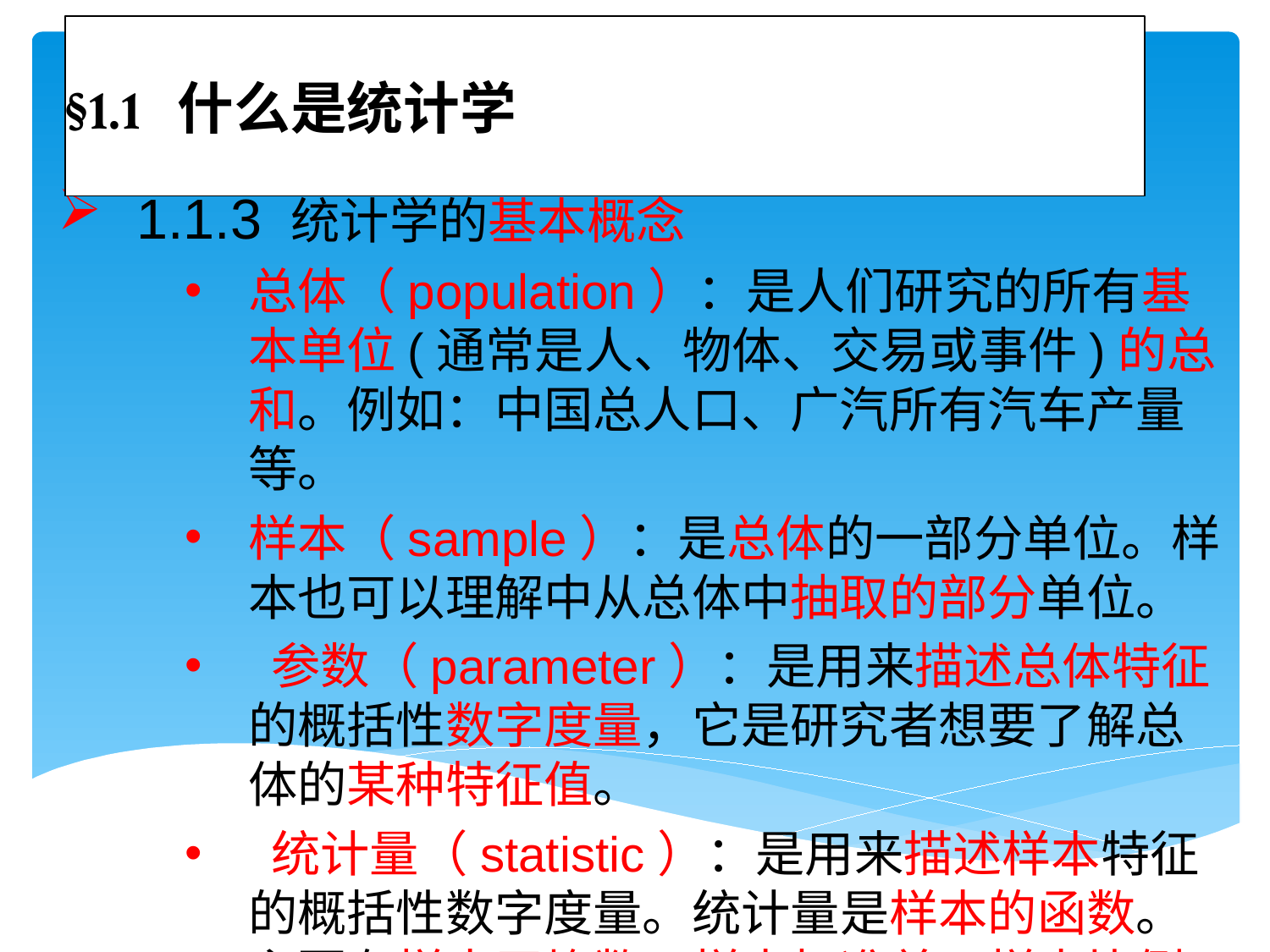

# §1.1  什么是统计学
  1.1.3 统计学的基本概念
总体（population）：是人们研究的所有基本单位(通常是人、物体、交易或事件)的总和。例如：中国总人口、广汽所有汽车产量等。
样本（sample）：是总体的一部分单位。样本也可以理解中从总体中抽取的部分单位。
 参数（parameter）：是用来描述总体特征的概括性数字度量，它是研究者想要了解总体的某种特征值。
 统计量（statistic）：是用来描述样本特征的概括性数字度量。统计量是样本的函数。主要有样本平均数、样本标准差、样本比例等。